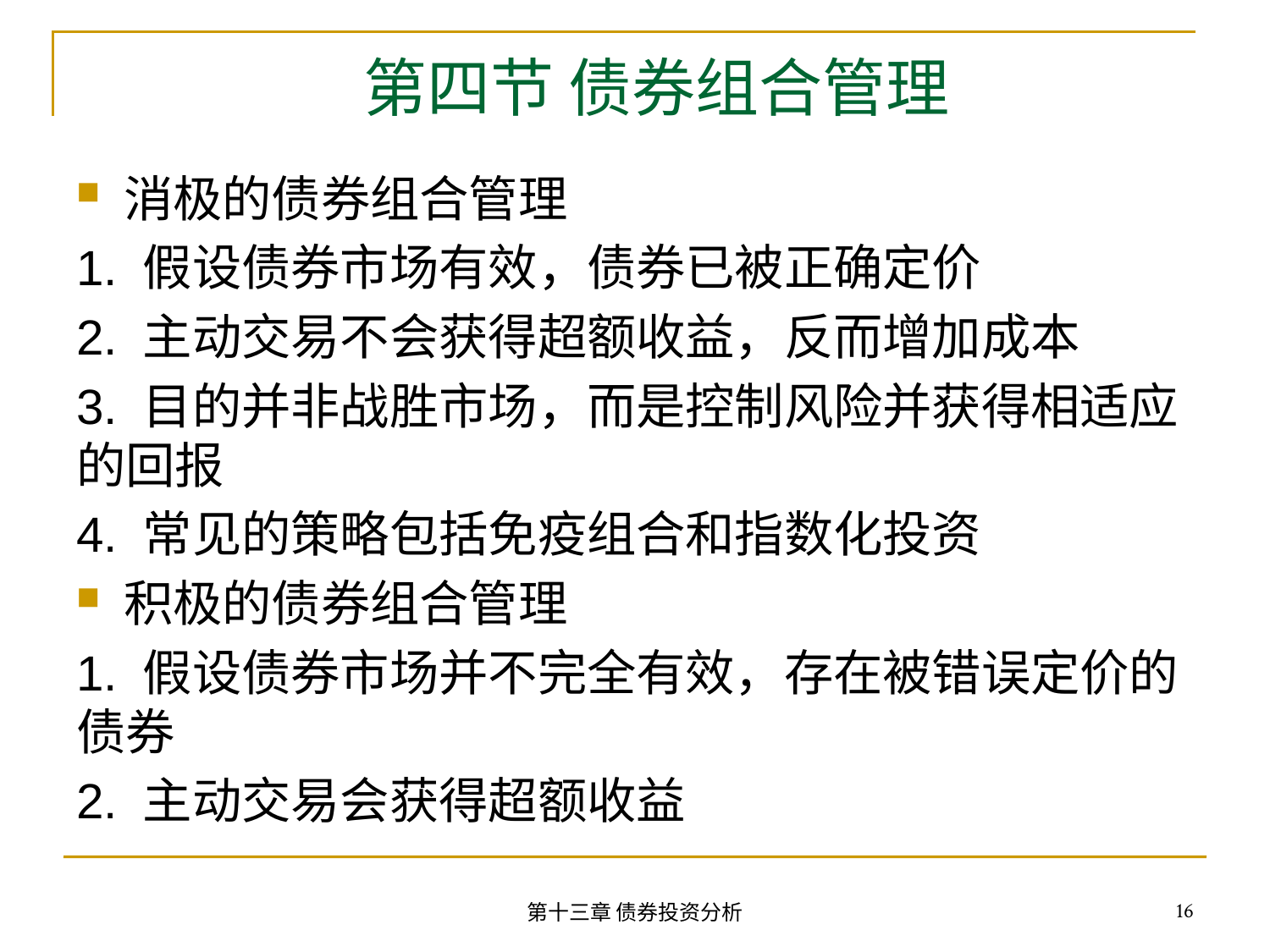

# 第四节 债券组合管理

消极的债券组合管理
1. 假设债券市场有效，债券已被正确定价
2. 主动交易不会获得超额收益，反而增加成本
3. 目的并非战胜市场，而是控制风险并获得相适应的回报
4. 常见的策略包括免疫组合和指数化投资
积极的债券组合管理
1. 假设债券市场并不完全有效，存在被错误定价的债券
2. 主动交易会获得超额收益
16
第十三章 债券投资分析